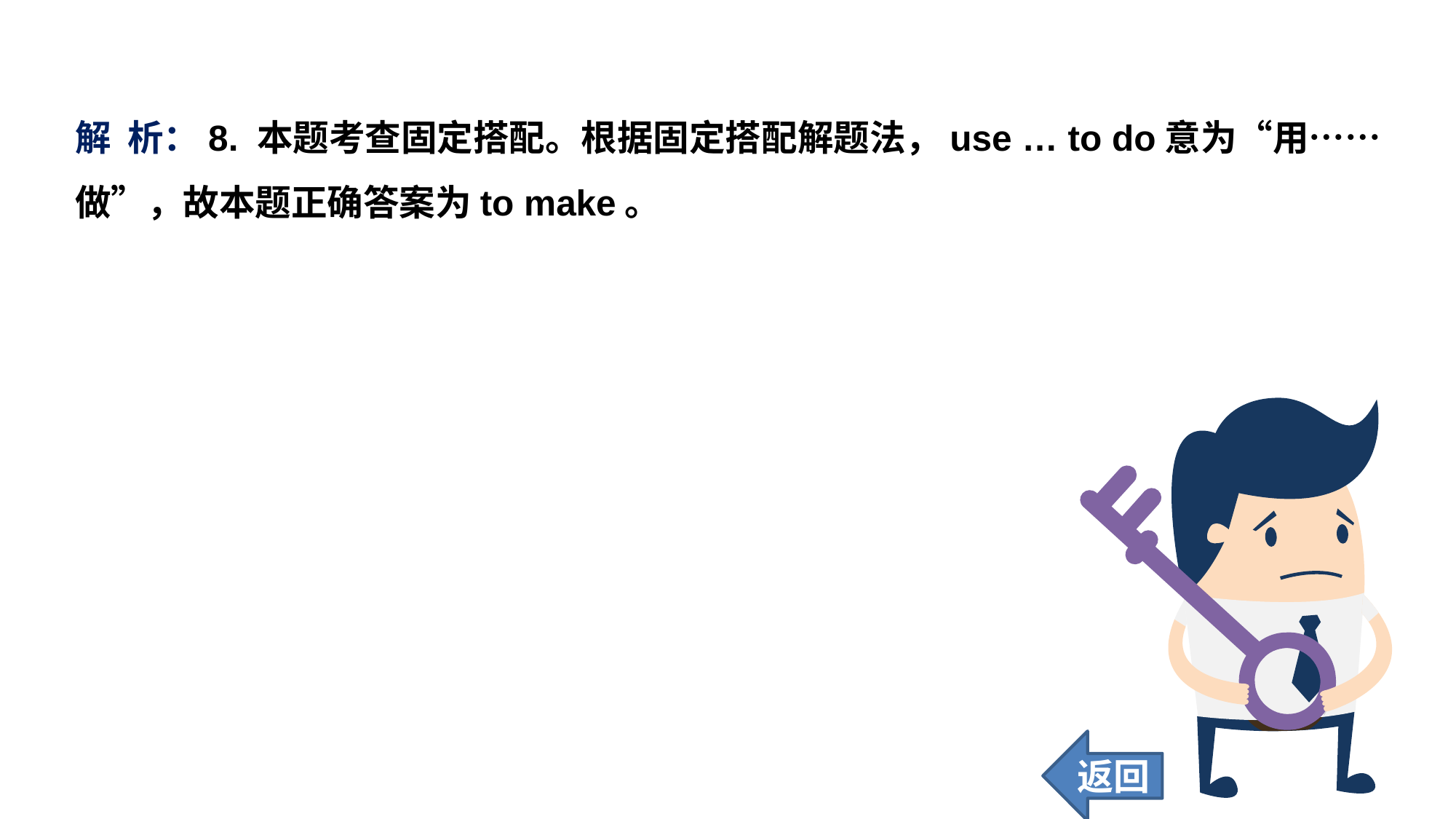

解  析：8. 本题考查固定搭配。根据固定搭配解题法，use … to do意为“用……做”，故本题正确答案为to make。

返回
73